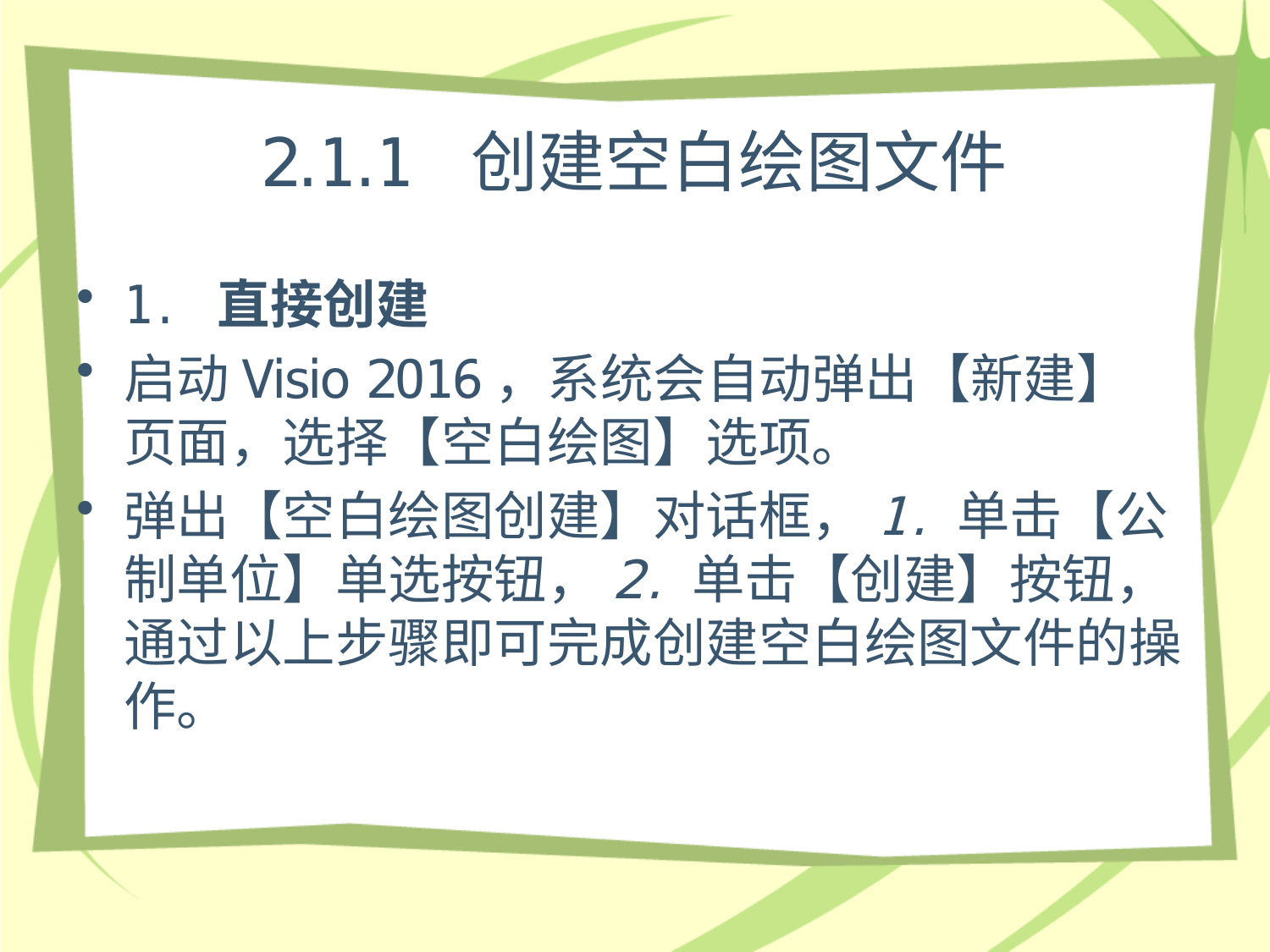

# 2.1.1  创建空白绘图文件
1.  直接创建
启动Visio 2016，系统会自动弹出【新建】页面，选择【空白绘图】选项。
弹出【空白绘图创建】对话框，1. 单击【公制单位】单选按钮，2. 单击【创建】按钮，通过以上步骤即可完成创建空白绘图文件的操作。